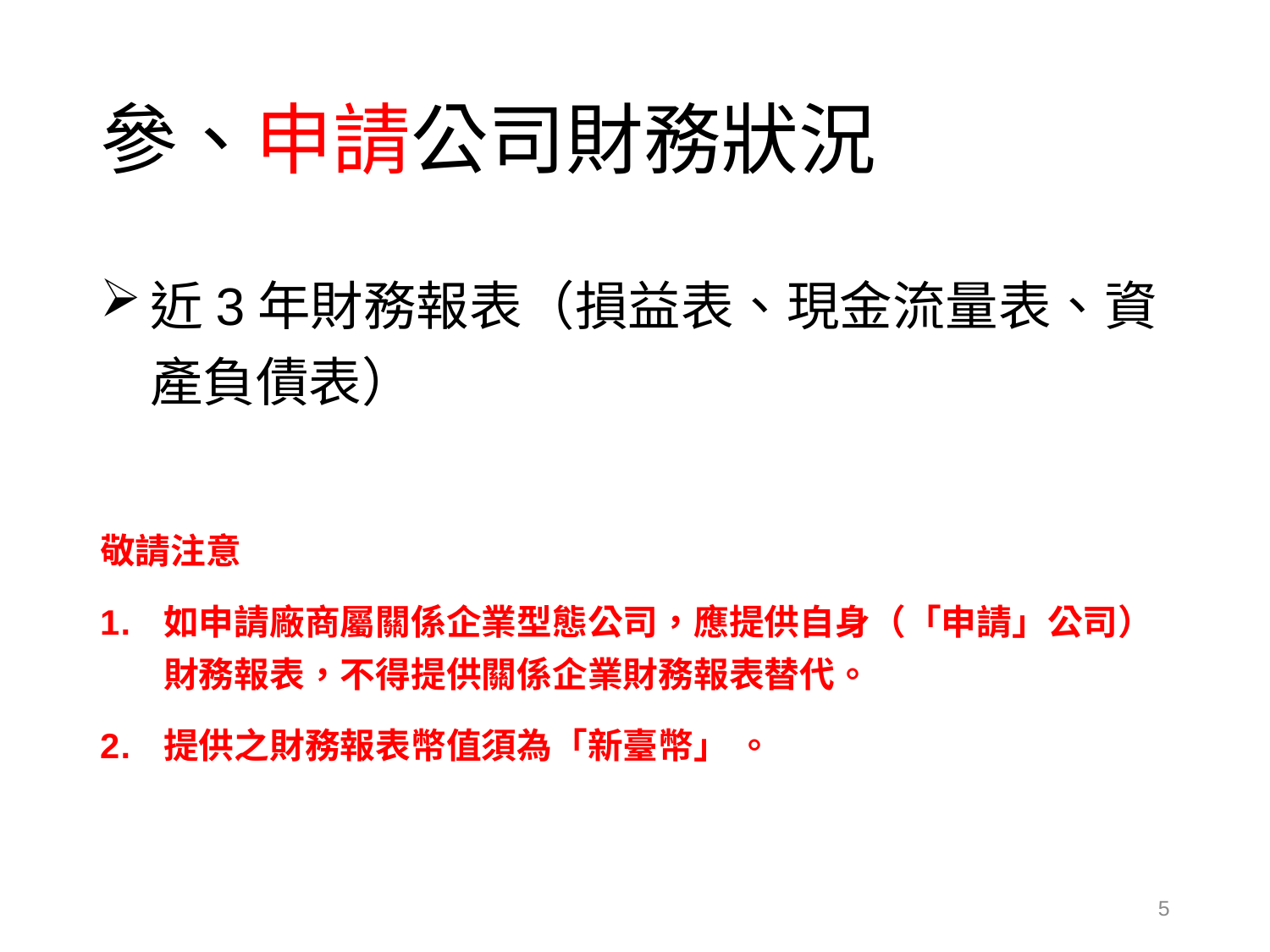

# 參、申請公司財務狀況
近3年財務報表（損益表、現金流量表、資產負債表）

敬請注意
如申請廠商屬關係企業型態公司，應提供自身（「申請」公司）財務報表，不得提供關係企業財務報表替代。
提供之財務報表幣值須為「新臺幣」 。
5